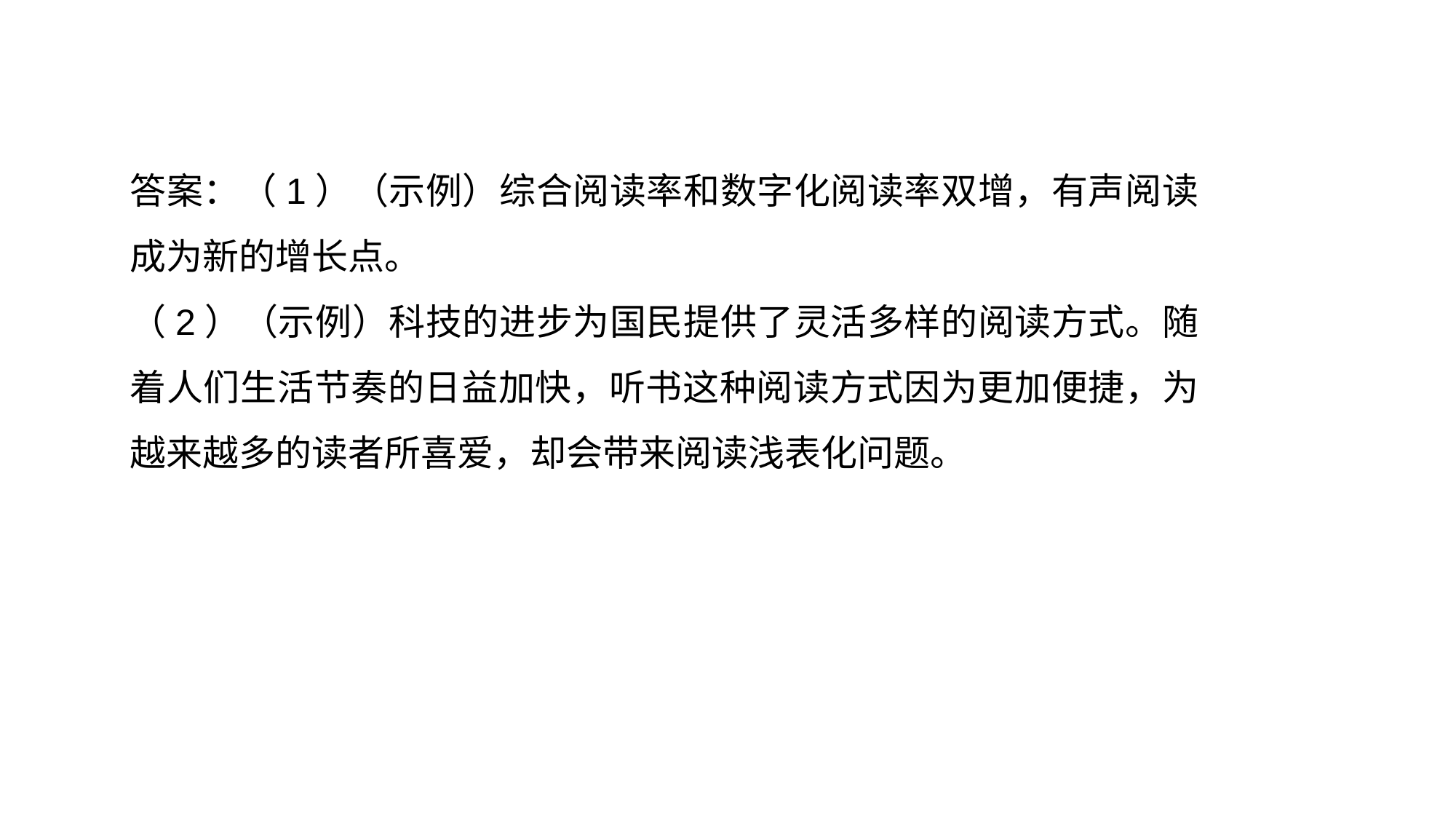

答案：（1）（示例）综合阅读率和数字化阅读率双增，有声阅读成为新的增长点。
（2）（示例）科技的进步为国民提供了灵活多样的阅读方式。随着人们生活节奏的日益加快，听书这种阅读方式因为更加便捷，为越来越多的读者所喜爱，却会带来阅读浅表化问题。